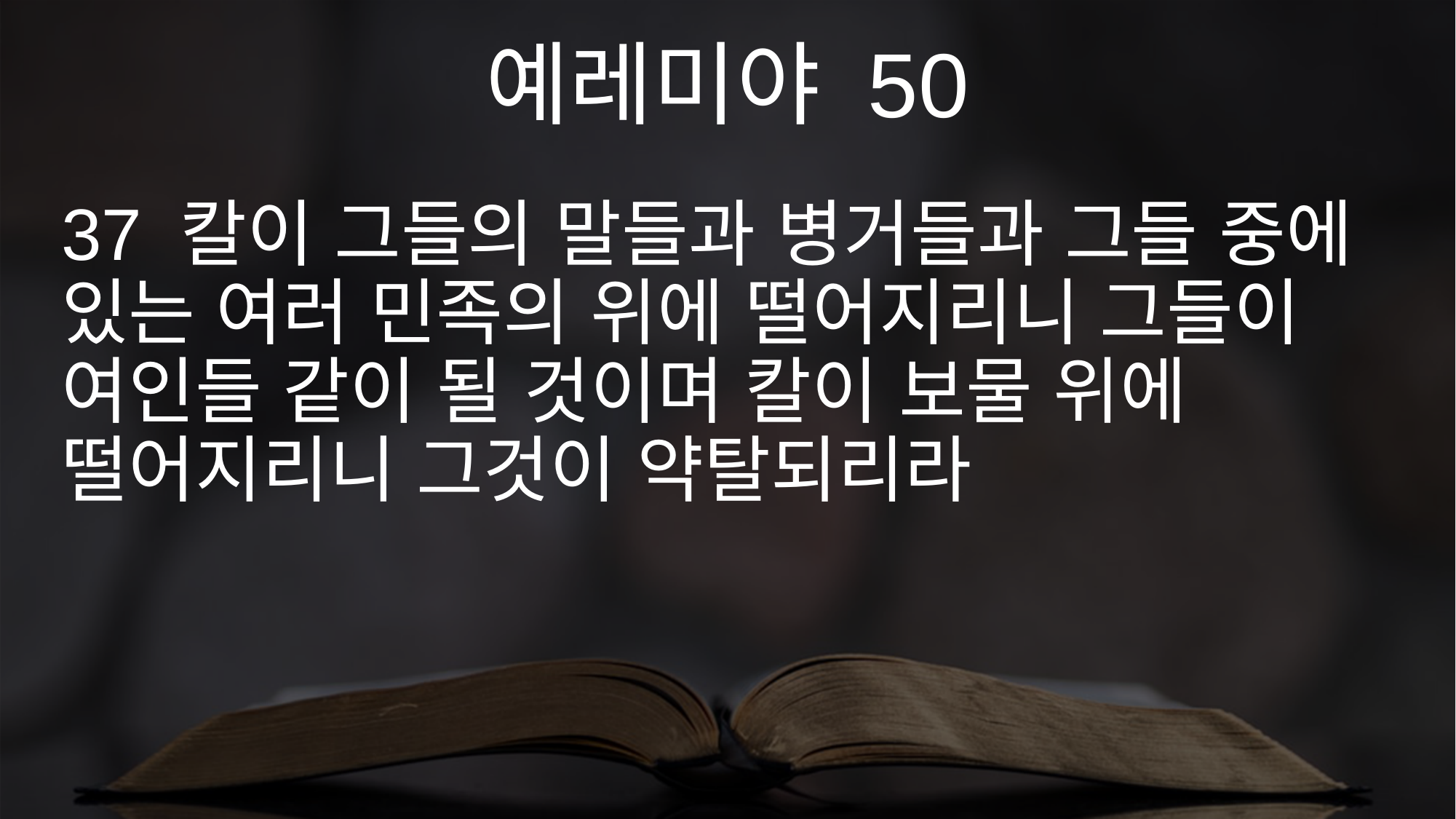

예레미야 50
37 칼이 그들의 말들과 병거들과 그들 중에 있는 여러 민족의 위에 떨어지리니 그들이 여인들 같이 될 것이며 칼이 보물 위에 떨어지리니 그것이 약탈되리라